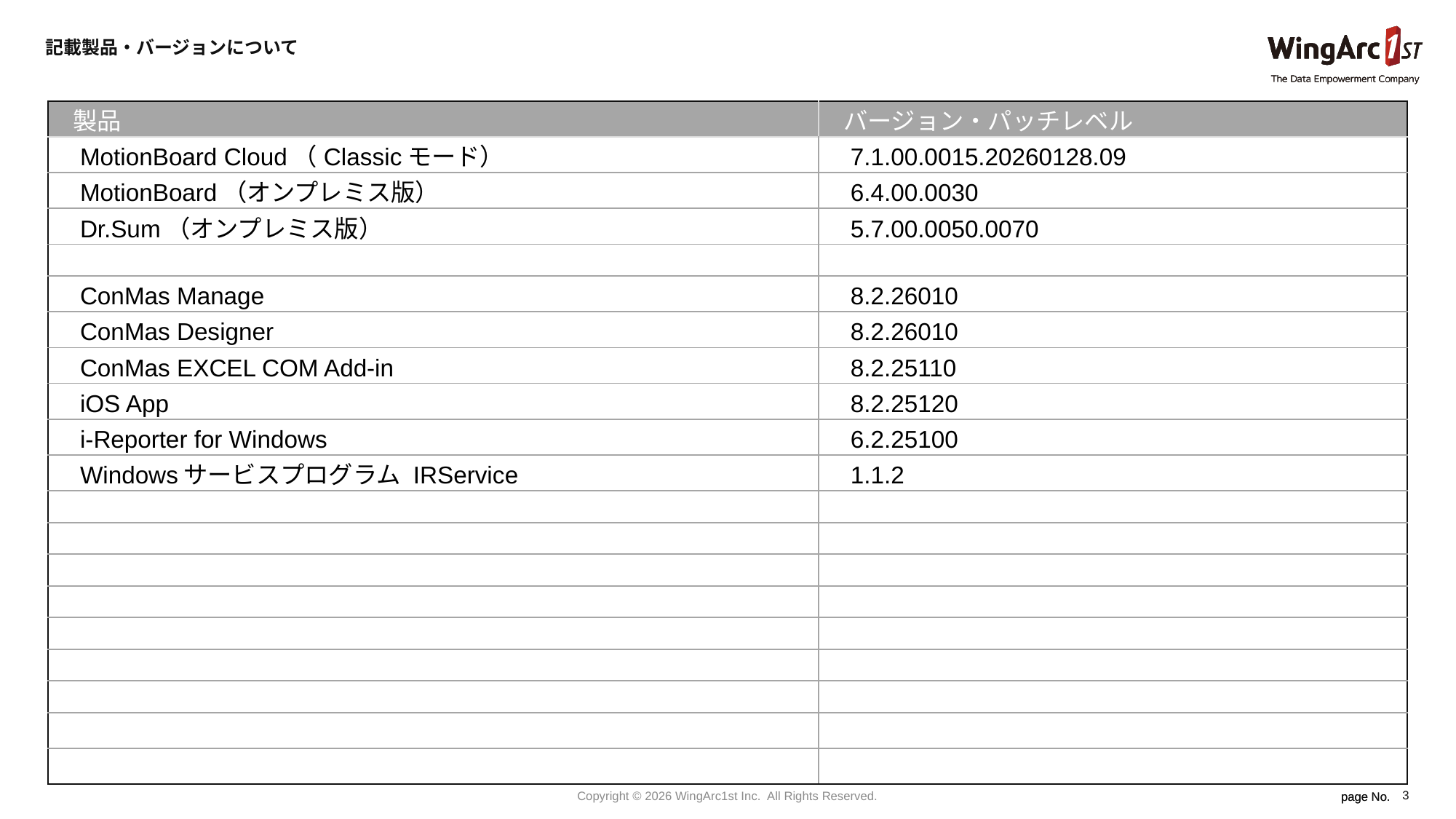

記載製品・バージョンについて
| 製品 | バージョン・パッチレベル |
| --- | --- |
| MotionBoard Cloud（Classicモード） | 7.1.00.0015.20260128.09 |
| MotionBoard（オンプレミス版） | 6.4.00.0030 |
| Dr.Sum（オンプレミス版） | 5.7.00.0050.0070 |
|  |  |
| ConMas Manage | 8.2.26010 |
| ConMas Designer | 8.2.26010 |
| ConMas EXCEL COM Add-in | 8.2.25110 |
| iOS App | 8.2.25120 |
| i-Reporter for Windows | 6.2.25100 |
| Windowsサービスプログラム IRService | 1.1.2 |
|  |  |
|  |  |
|  |  |
|  |  |
|  |  |
|  |  |
|  |  |
|  |  |
|  |  |
3
Copyright © 2026 WingArc1st Inc.  All Rights Reserved.